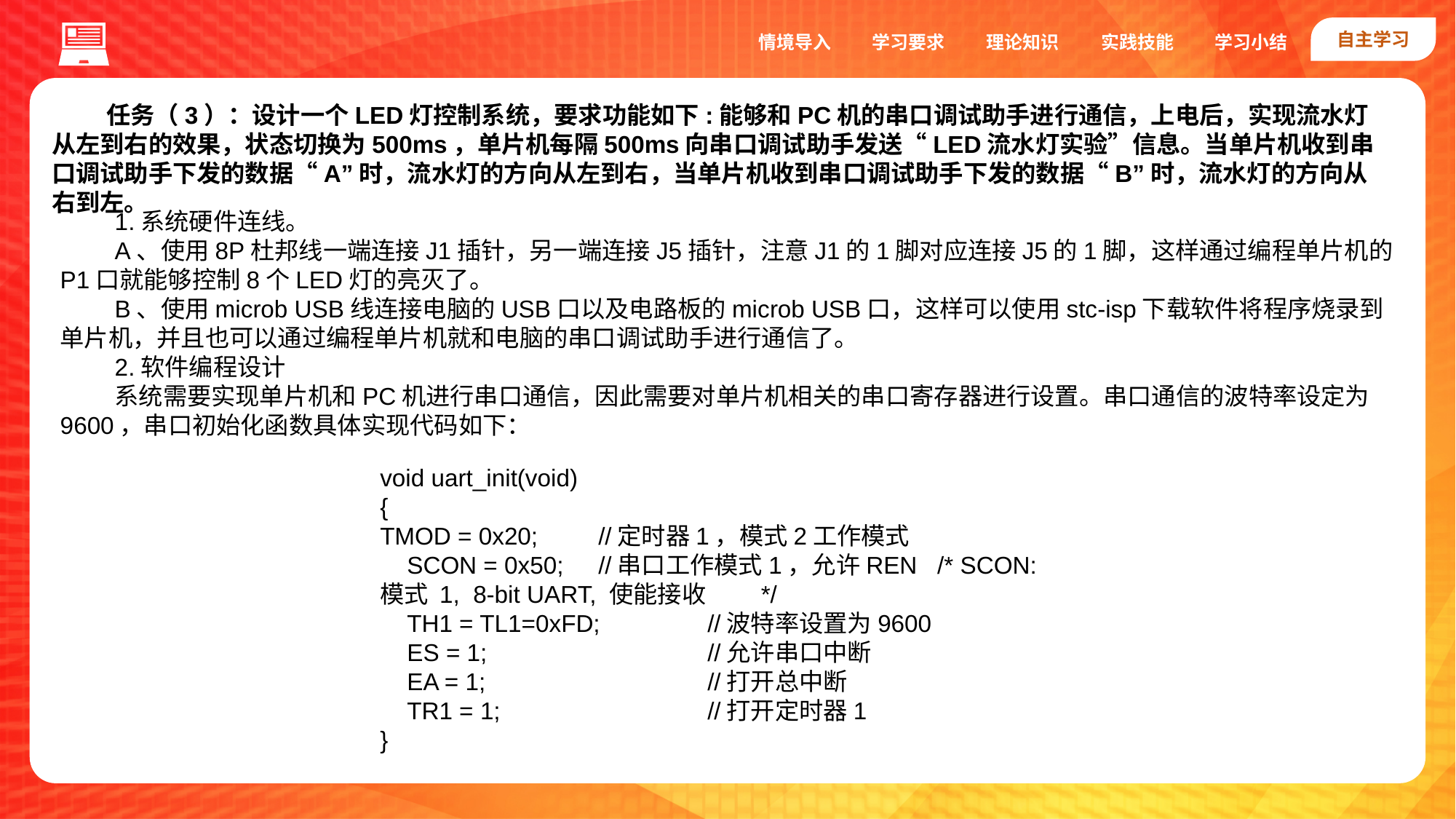

自主学习
实践技能
情境导入
学习要求
理论知识
学习小结

任务（3）：设计一个LED灯控制系统，要求功能如下:能够和PC机的串口调试助手进行通信，上电后，实现流水灯从左到右的效果，状态切换为500ms，单片机每隔500ms向串口调试助手发送“LED流水灯实验”信息。当单片机收到串口调试助手下发的数据“A”时，流水灯的方向从左到右，当单片机收到串口调试助手下发的数据“B”时，流水灯的方向从右到左。
1.系统硬件连线。
A、使用8P杜邦线一端连接J1插针，另一端连接J5插针，注意J1的1脚对应连接J5的1脚，这样通过编程单片机的P1口就能够控制8个LED灯的亮灭了。
B、使用microb USB线连接电脑的USB口以及电路板的microb USB口，这样可以使用stc-isp下载软件将程序烧录到单片机，并且也可以通过编程单片机就和电脑的串口调试助手进行通信了。
2.软件编程设计
系统需要实现单片机和PC机进行串口通信，因此需要对单片机相关的串口寄存器进行设置。串口通信的波特率设定为9600，串口初始化函数具体实现代码如下：
void uart_init(void)
{
TMOD = 0x20;    	//定时器1，模式2工作模式
    SCON = 0x50;    	//串口工作模式1，允许REN   /* SCON: 模式 1,  8-bit UART, 使能接收         */
    TH1 = TL1=0xFD;	//波特率设置为9600
    ES = 1;			//允许串口中断
    EA = 1;			//打开总中断
    TR1 = 1;		//打开定时器1
}